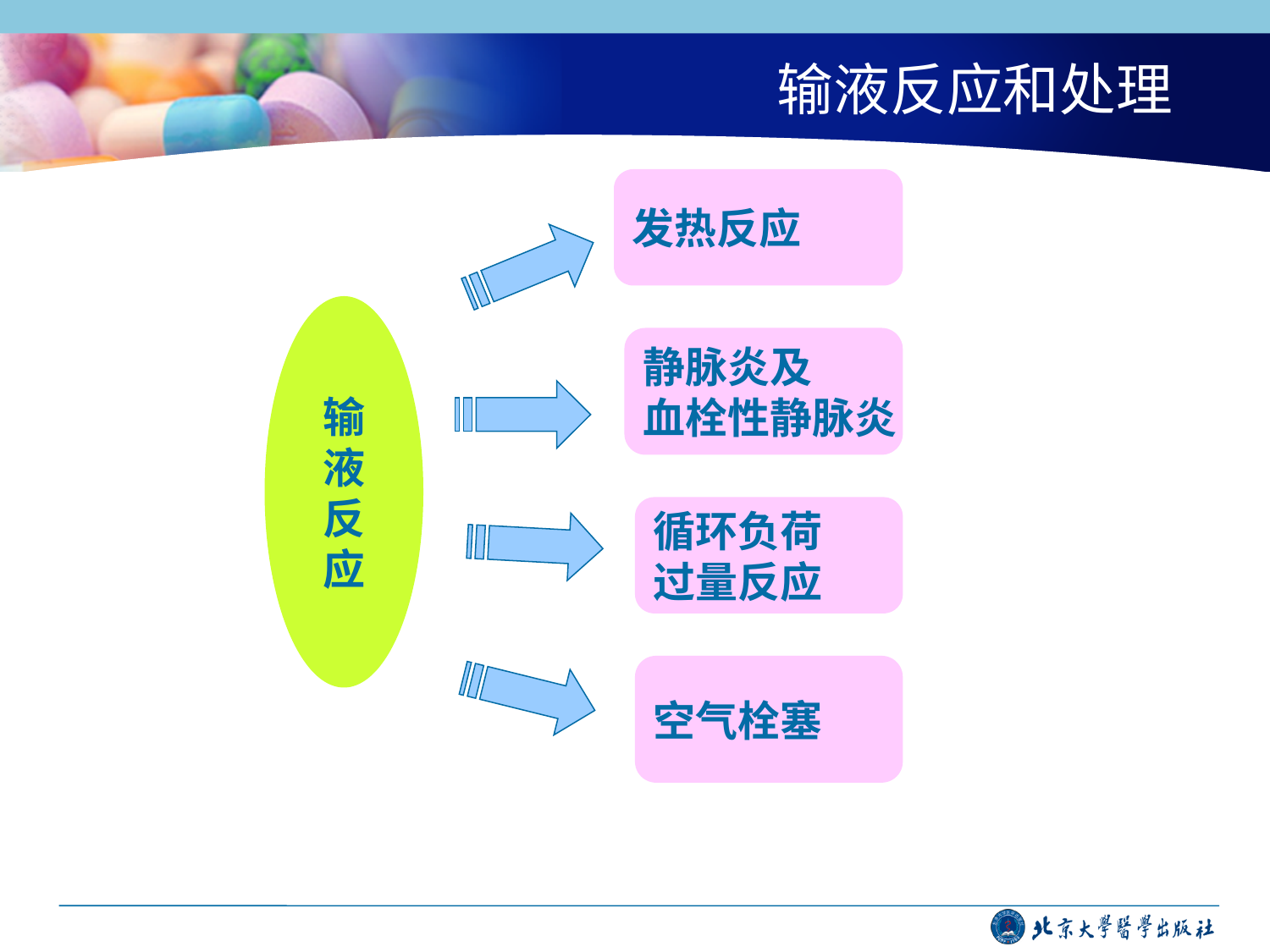

输液反应和处理
#

发热反应

输
液
反
应
静脉炎及
血栓性静脉炎

循环负荷
过量反应

空气栓塞